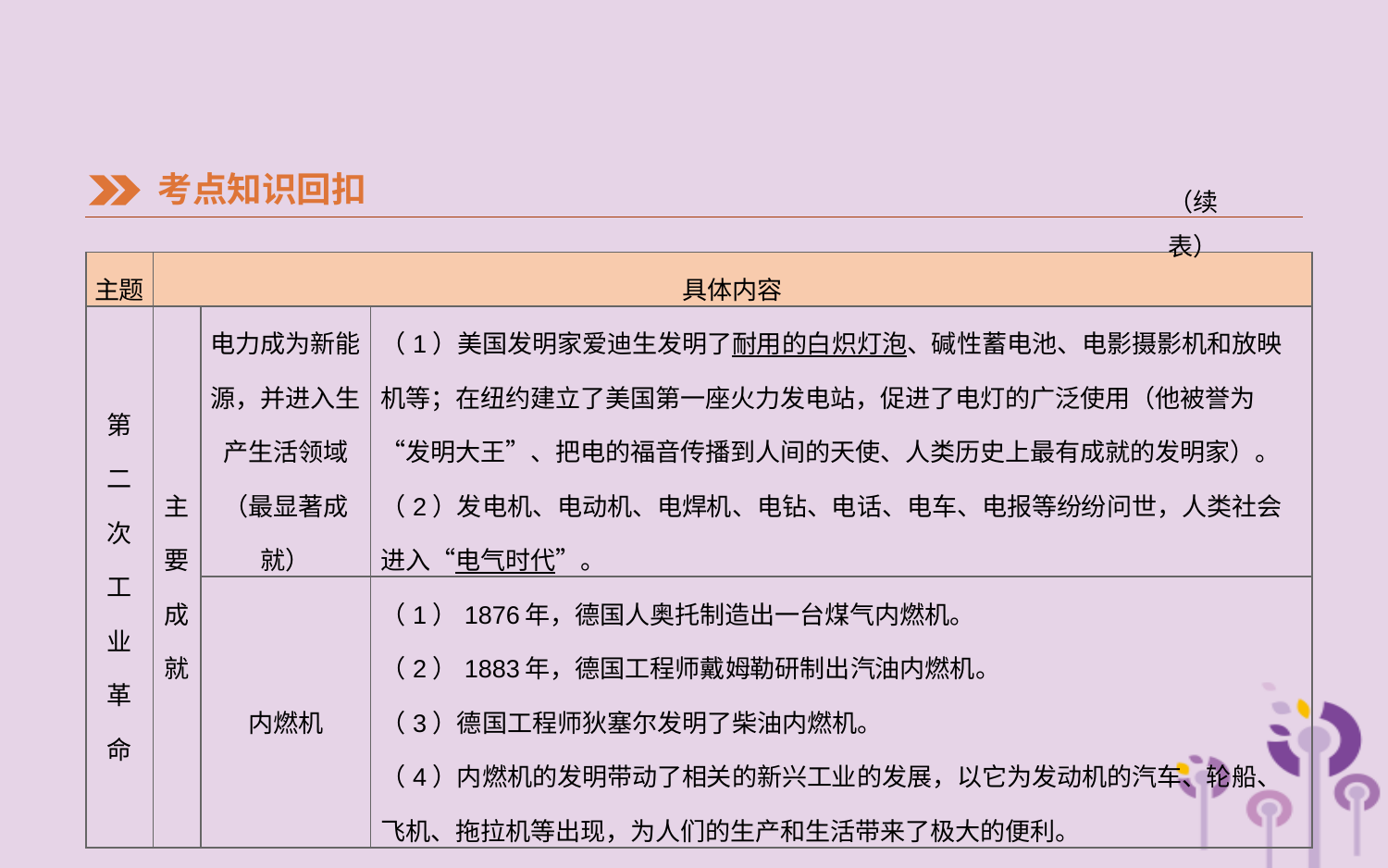

考点知识回扣

（续表）
| 主题 | 具体内容 |  |  |
| --- | --- | --- | --- |
| 第 二 次 工 业 革 命 | 主 要 成 就 | 电力成为新能源，并进入生产生活领域（最显著成就） | （1）美国发明家爱迪生发明了耐用的白炽灯泡、碱性蓄电池、电影摄影机和放映机等；在纽约建立了美国第一座火力发电站，促进了电灯的广泛使用（他被誉为“发明大王”、把电的福音传播到人间的天使、人类历史上最有成就的发明家）。 （2）发电机、电动机、电焊机、电钻、电话、电车、电报等纷纷问世，人类社会进入“电气时代”。 |
|  |  | 内燃机 | （1）1876年，德国人奥托制造出一台煤气内燃机。 （2）1883年，德国工程师戴姆勒研制出汽油内燃机。 （3）德国工程师狄塞尔发明了柴油内燃机。 （4）内燃机的发明带动了相关的新兴工业的发展，以它为发动机的汽车、轮船、飞机、拖拉机等出现，为人们的生产和生活带来了极大的便利。 |